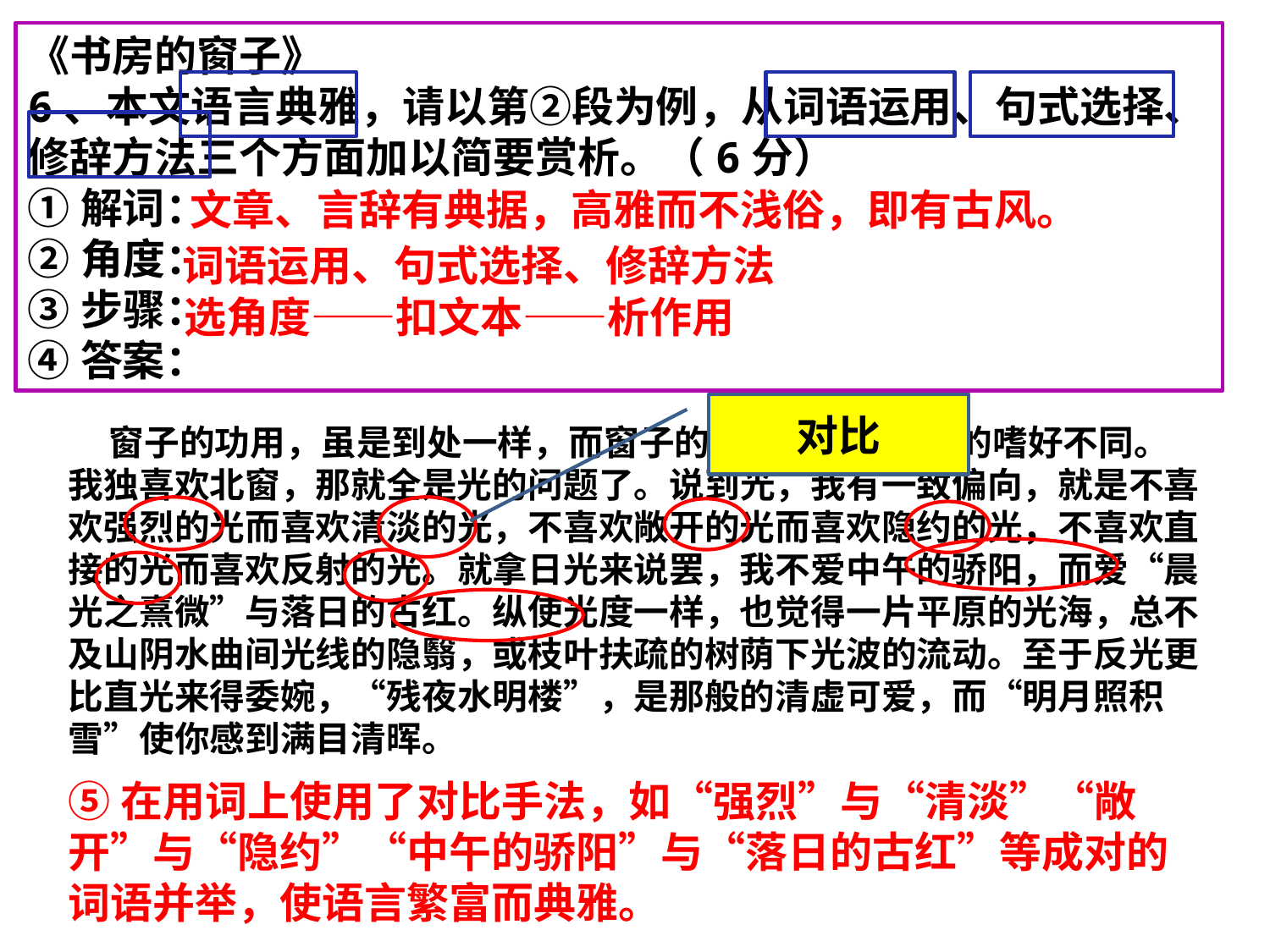

《书房的窗子》
6、本文语言典雅，请以第②段为例，从词语运用、句式选择、修辞方法三个方面加以简要赏析。（6分）
①解词：
②角度：
③步骤：
④答案：

文章、言辞有典据，高雅而不浅俗，即有古风。
词语运用、句式选择、修辞方法
选角度——扣文本——析作用
对比
    窗子的功用，虽是到处一样，而窗子的方向，却有各人的嗜好不同。我独喜欢北窗，那就全是光的问题了。说到光，我有一致偏向，就是不喜欢强烈的光而喜欢清淡的光，不喜欢敞开的光而喜欢隐约的光，不喜欢直接的光而喜欢反射的光。就拿日光来说罢，我不爱中午的骄阳，而爱“晨光之熹微”与落日的古红。纵使光度一样，也觉得一片平原的光海，总不及山阴水曲间光线的隐翳，或枝叶扶疏的树荫下光波的流动。至于反光更比直光来得委婉，“残夜水明楼”，是那般的清虚可爱，而“明月照积雪”使你感到满目清晖。

⑤在用词上使用了对比手法，如“强烈”与“清淡”“敞开”与“隐约”“中午的骄阳”与“落日的古红”等成对的词语并举，使语言繁富而典雅。